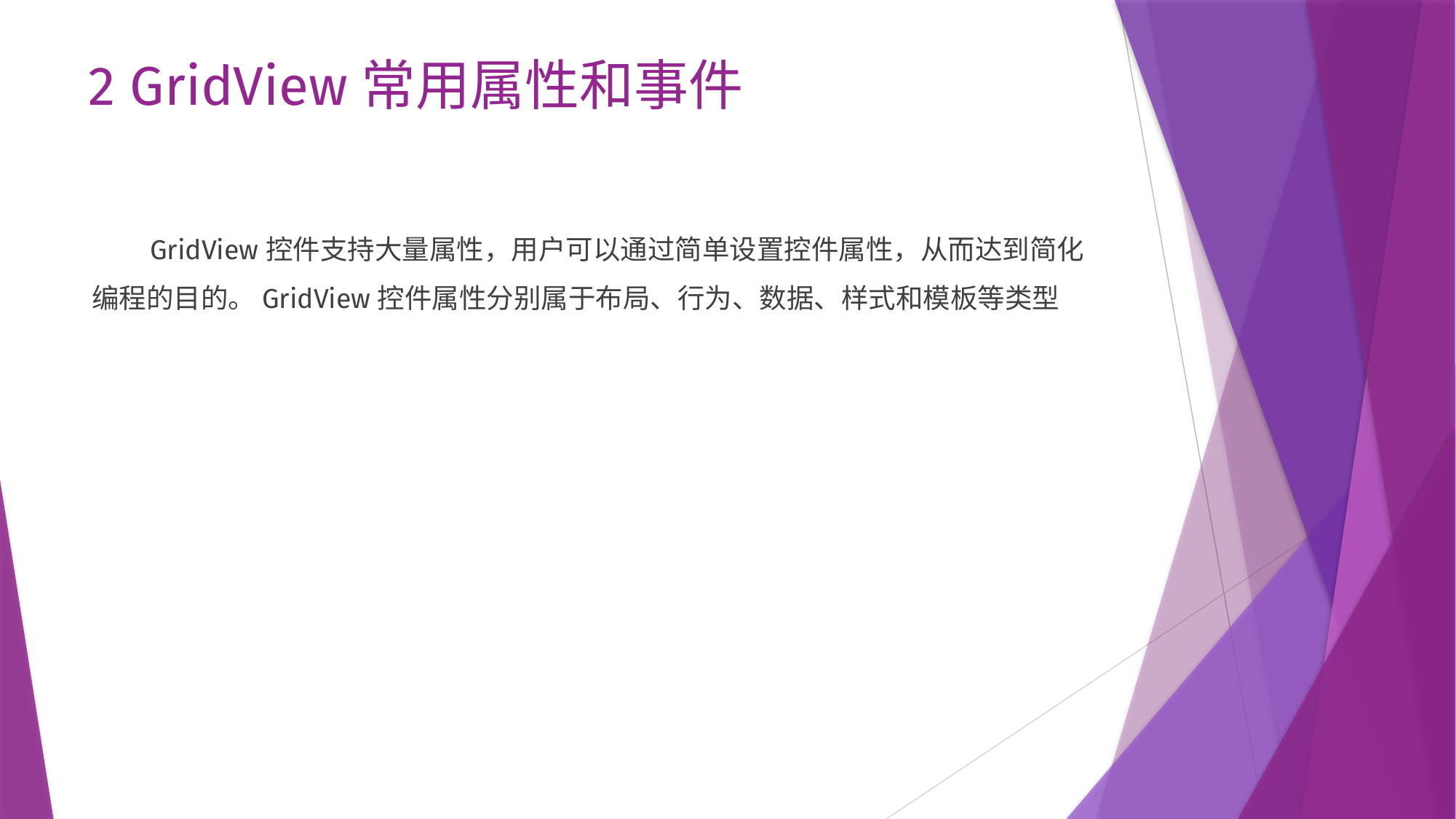

# 2 GridView常用属性和事件
        GridView控件支持大量属性，用户可以通过简单设置控件属性，从而达到简化编程的目的。GridView控件属性分别属于布局、行为、数据、样式和模板等类型